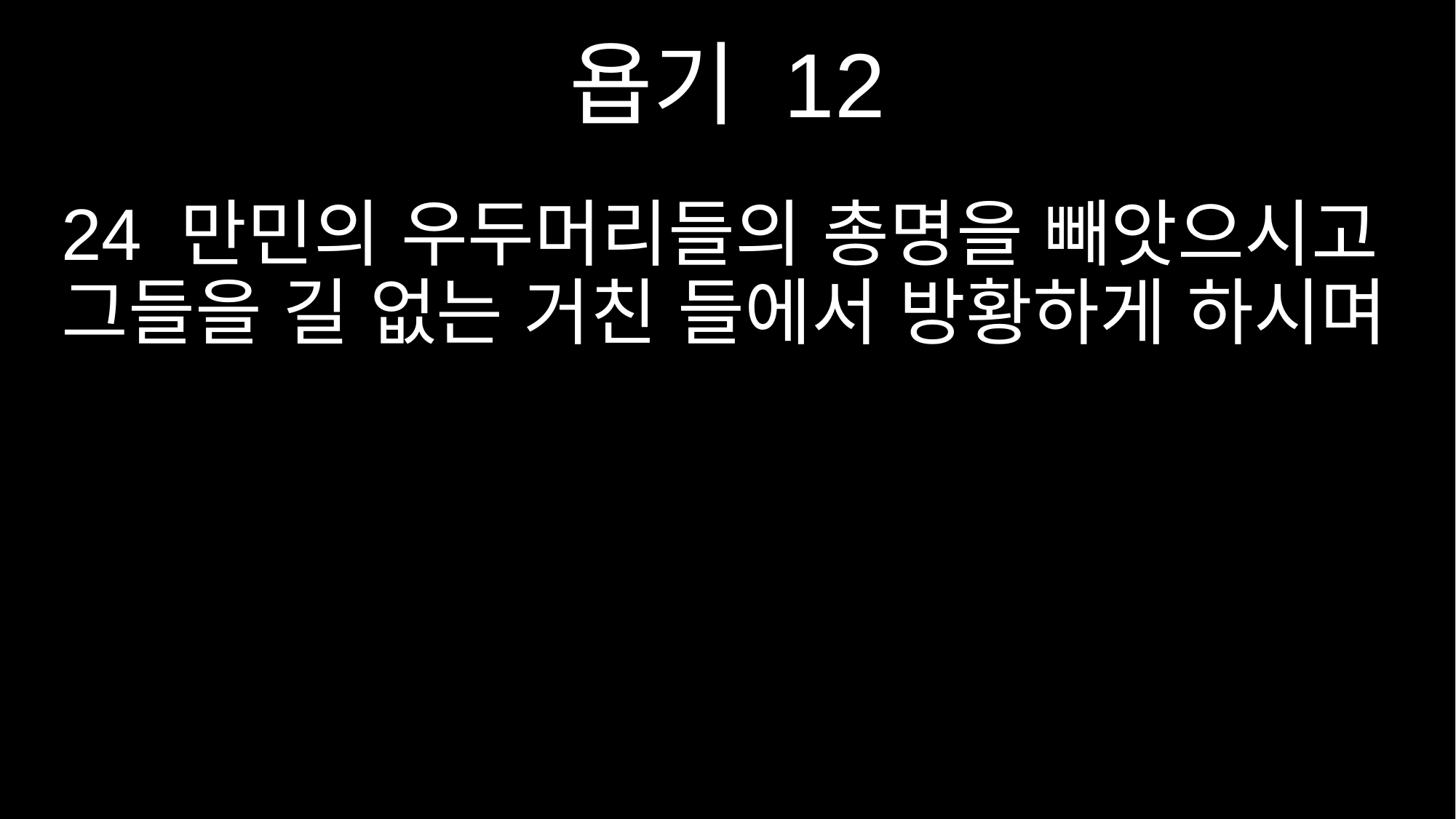

욥기 12
24 만민의 우두머리들의 총명을 빼앗으시고 그들을 길 없는 거친 들에서 방황하게 하시며